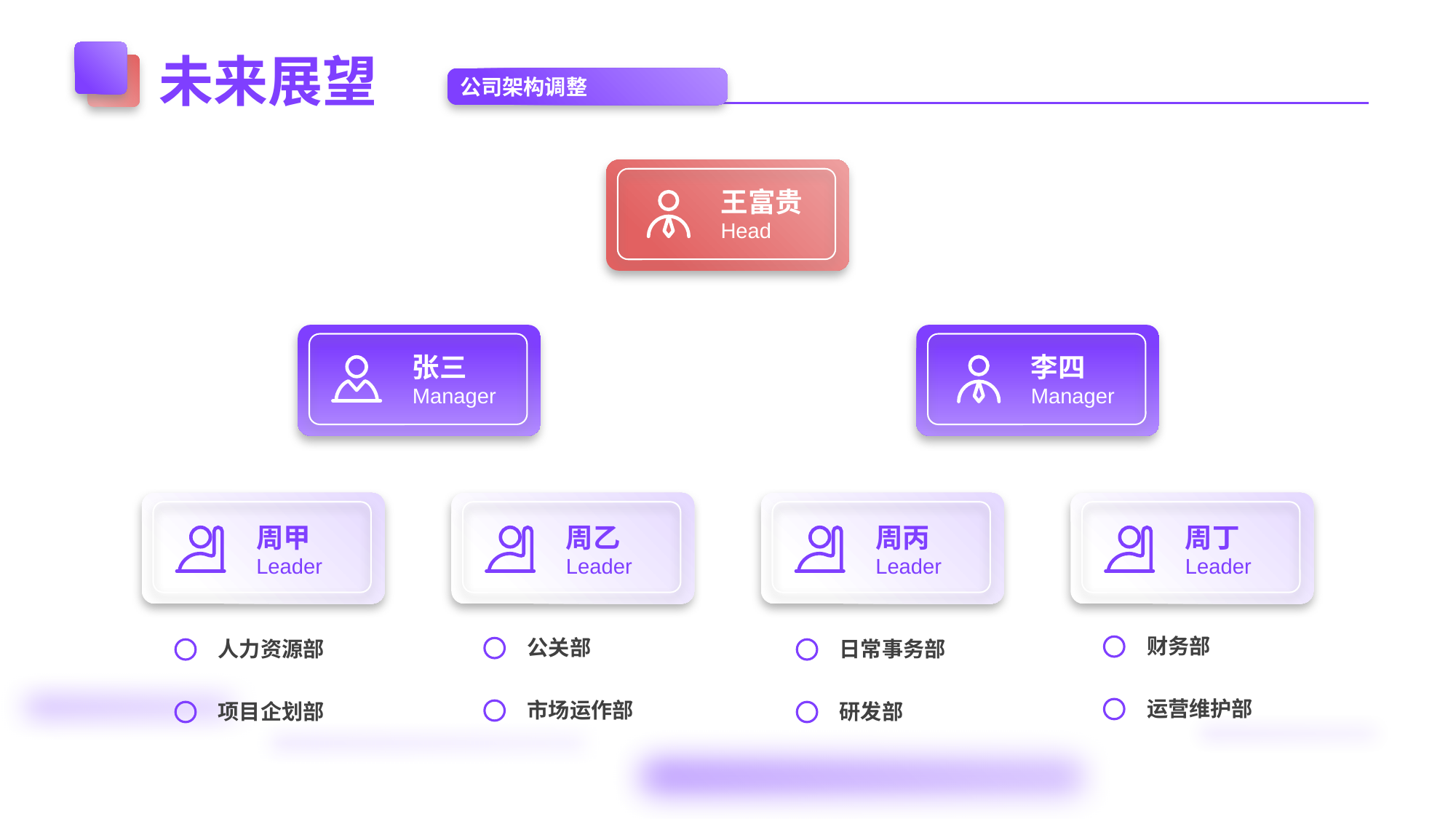

未来展望
公司架构调整

王富贵

Head

张三
李四

Manager
Manager

周甲
周乙
周丙
周丁

Leader
Leader
Leader
Leader
财务部
公关部
人力资源部
日常事务部

运营维护部
市场运作部
项目企划部
研发部